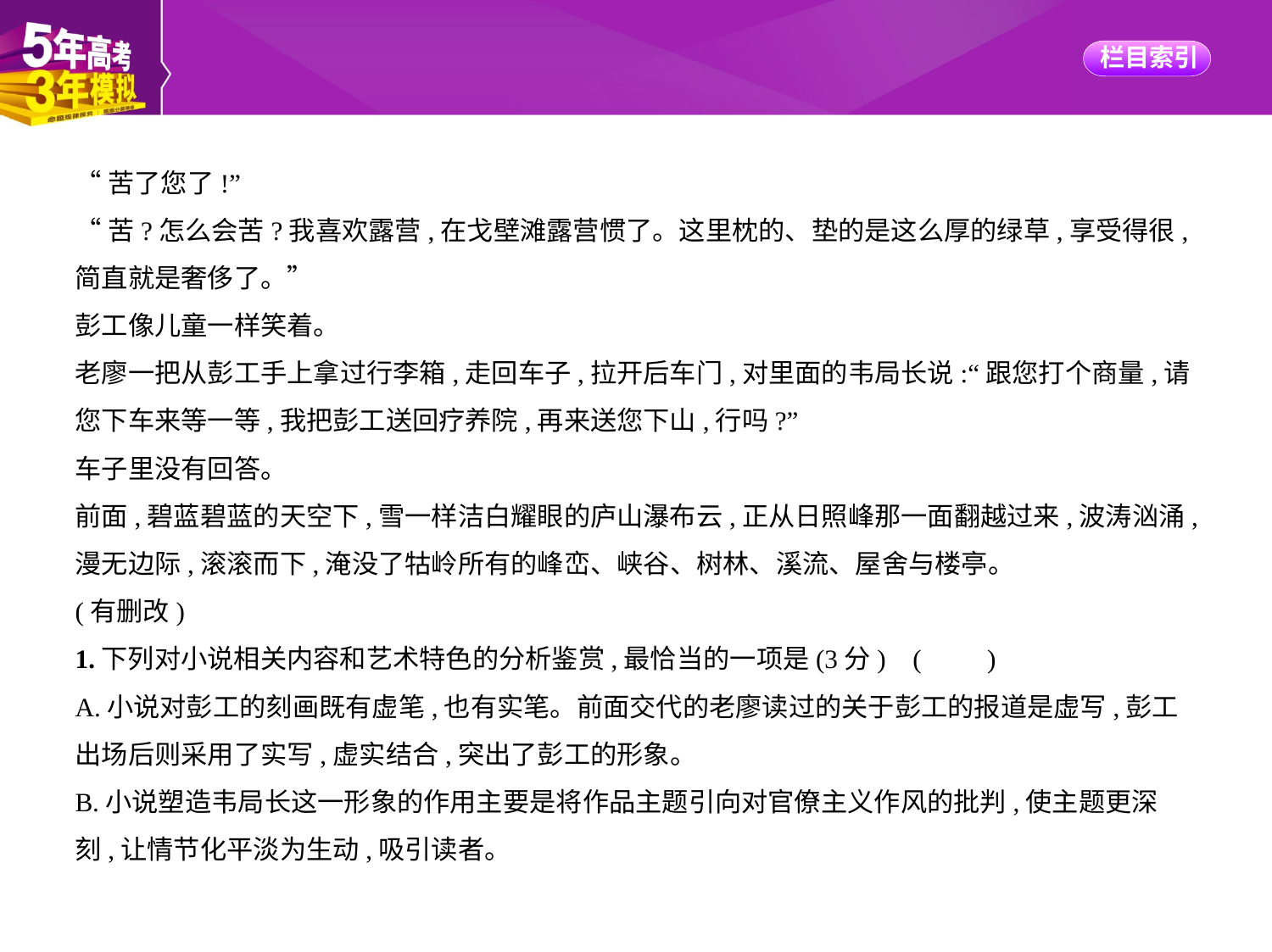

“苦了您了!”
“苦?怎么会苦?我喜欢露营,在戈壁滩露营惯了。这里枕的、垫的是这么厚的绿草,享受得很,
简直就是奢侈了。”
彭工像儿童一样笑着。
老廖一把从彭工手上拿过行李箱,走回车子,拉开后车门,对里面的韦局长说:“跟您打个商量,请
您下车来等一等,我把彭工送回疗养院,再来送您下山,行吗?”
车子里没有回答。
前面,碧蓝碧蓝的天空下,雪一样洁白耀眼的庐山瀑布云,正从日照峰那一面翻越过来,波涛汹涌,
漫无边际,滚滚而下,淹没了牯岭所有的峰峦、峡谷、树林、溪流、屋舍与楼亭。
(有删改)
1.下列对小说相关内容和艺术特色的分析鉴赏,最恰当的一项是(3分) (　　)
A.小说对彭工的刻画既有虚笔,也有实笔。前面交代的老廖读过的关于彭工的报道是虚写,彭工
出场后则采用了实写,虚实结合,突出了彭工的形象。
B.小说塑造韦局长这一形象的作用主要是将作品主题引向对官僚主义作风的批判,使主题更深
刻,让情节化平淡为生动,吸引读者。